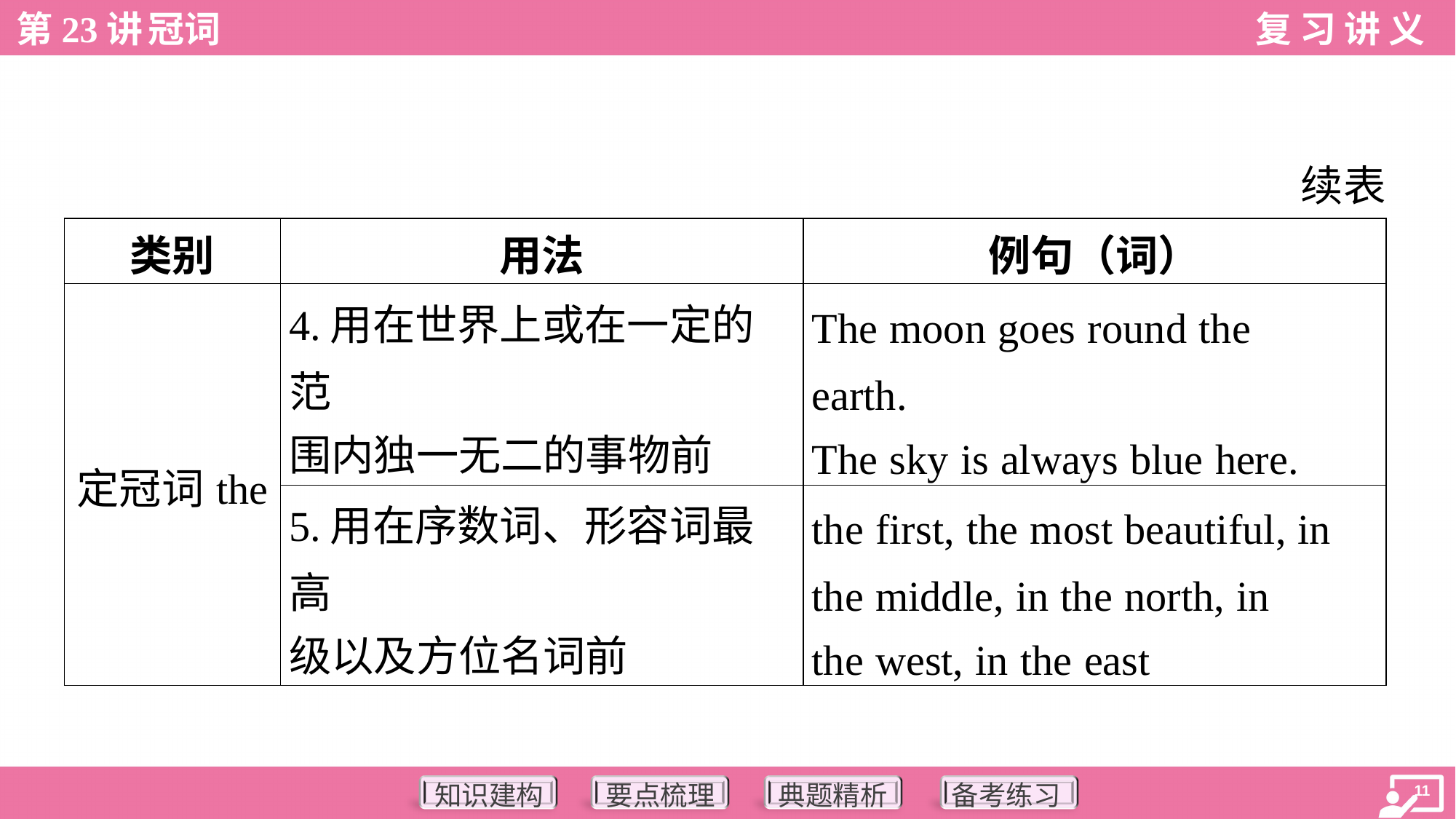

续表
| 类别 | 用法 | 例句（词） |
| --- | --- | --- |
| 定冠词the | 4.用在世界上或在一定的范 围内独一无二的事物前 | The moon goes round the earth. The sky is always blue here. |
|  | 5.用在序数词、形容词最高 级以及方位名词前 | the first, the most beautiful, in the middle, in the north, in the west, in the east |